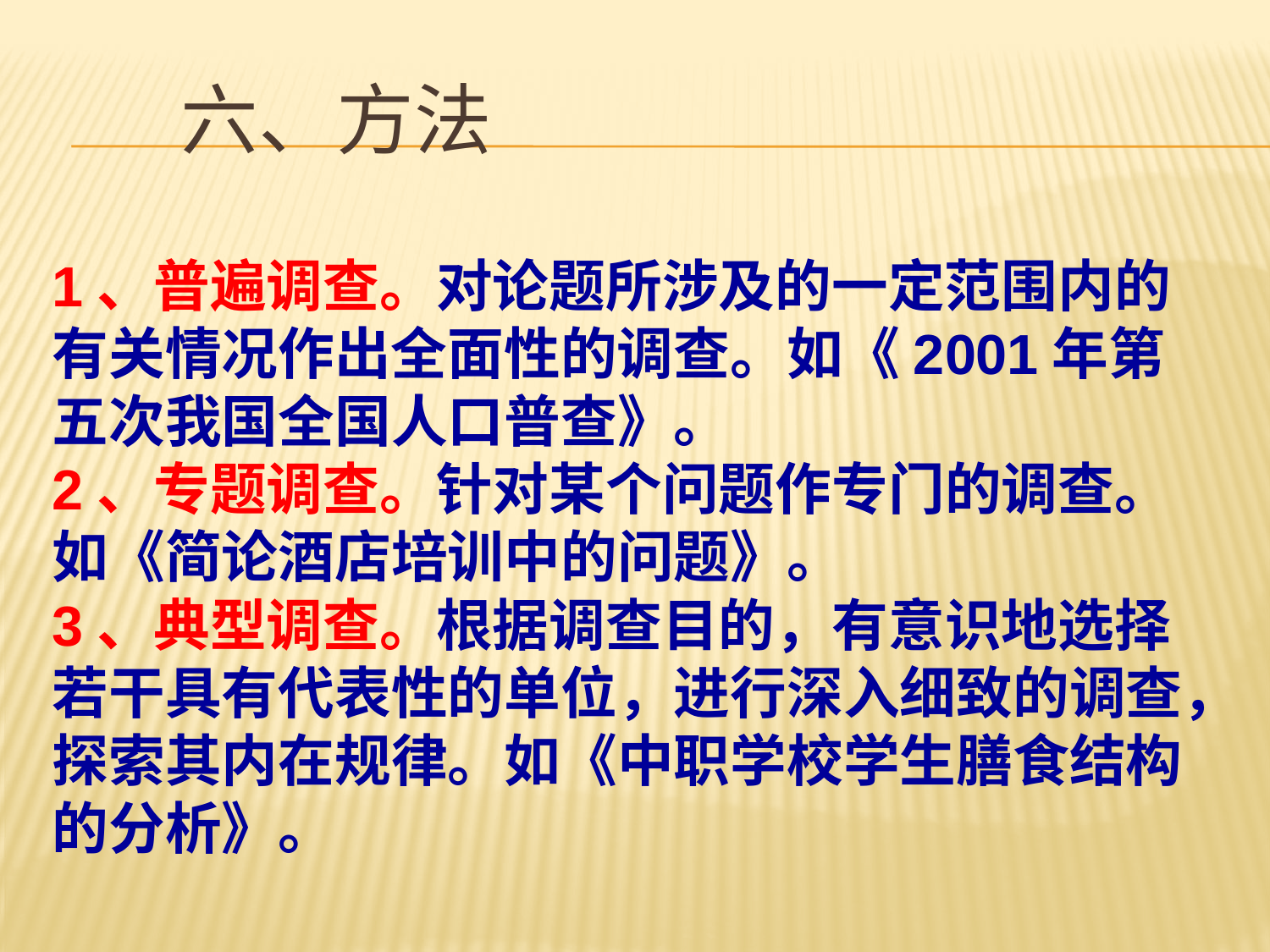

# 六、方法
1、普遍调查。对论题所涉及的一定范围内的有关情况作出全面性的调查。如《2001年第五次我国全国人口普查》。
2、专题调查。针对某个问题作专门的调查。如《简论酒店培训中的问题》。
3、典型调查。根据调查目的，有意识地选择若干具有代表性的单位，进行深入细致的调查，探索其内在规律。如《中职学校学生膳食结构的分析》。